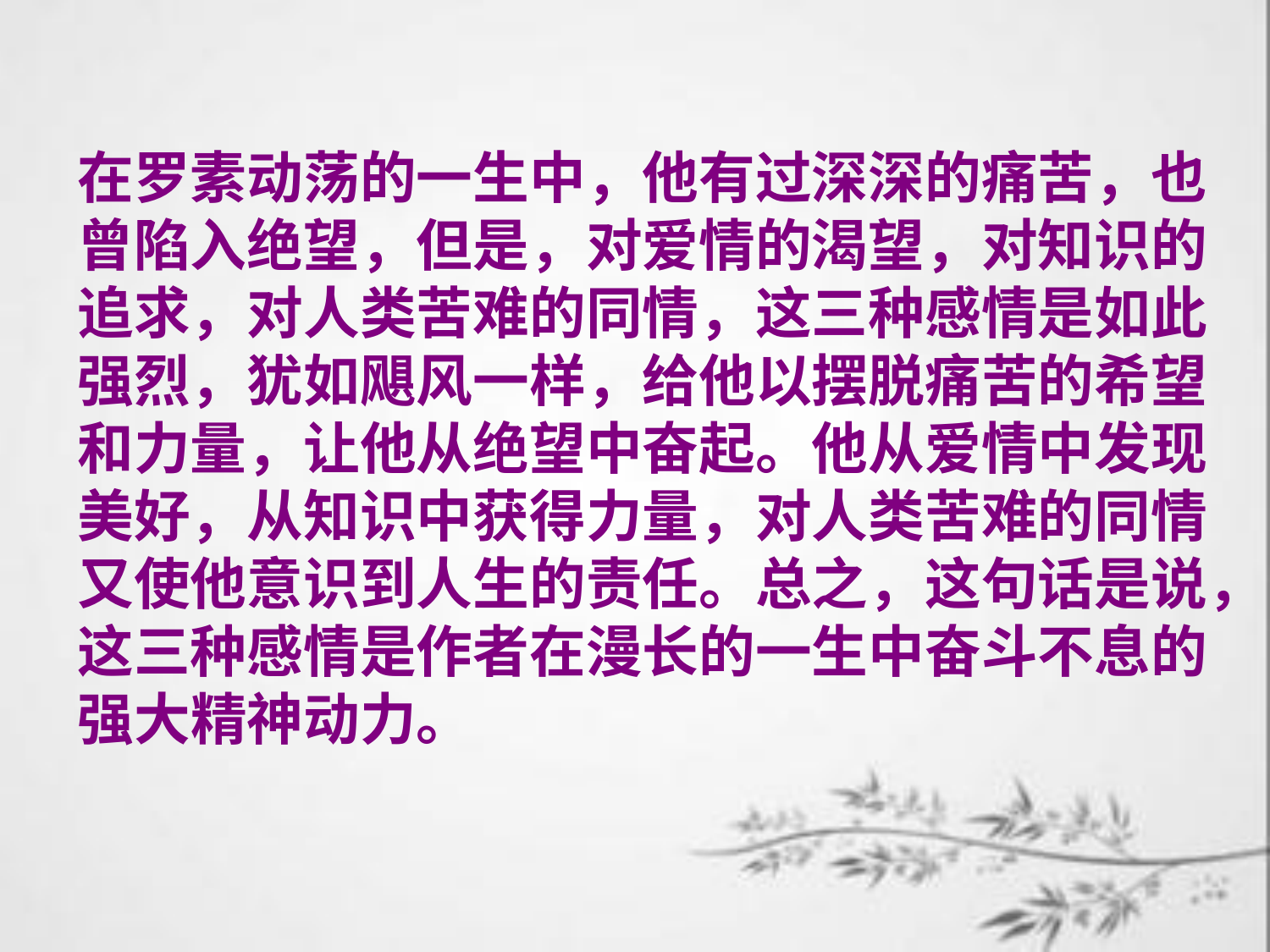

在罗素动荡的一生中，他有过深深的痛苦，也曾陷入绝望，但是，对爱情的渴望，对知识的追求，对人类苦难的同情，这三种感情是如此强烈，犹如飓风一样，给他以摆脱痛苦的希望和力量，让他从绝望中奋起。他从爱情中发现美好，从知识中获得力量，对人类苦难的同情又使他意识到人生的责任。总之，这句话是说，这三种感情是作者在漫长的一生中奋斗不息的强大精神动力。